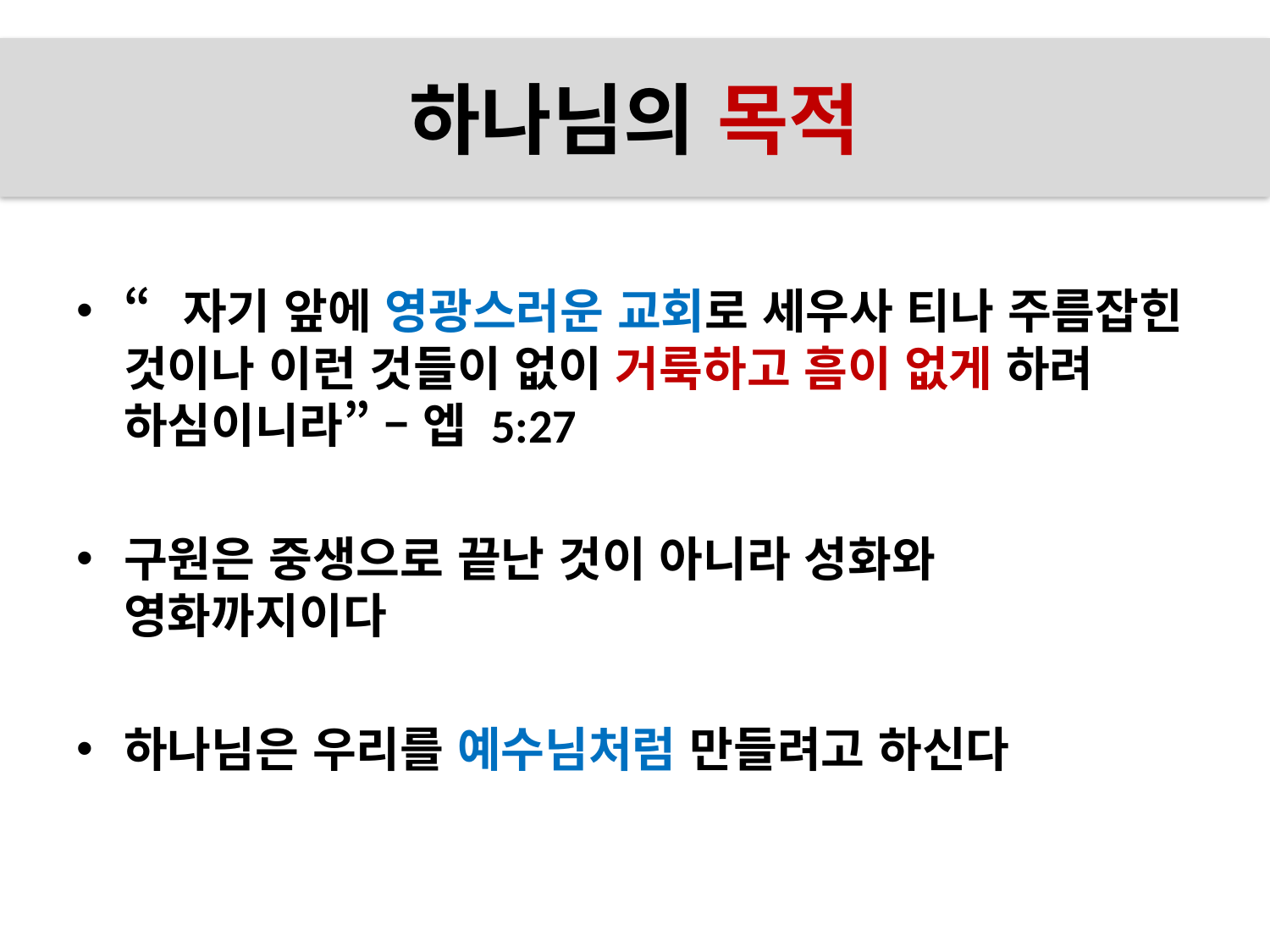

# 하나님의 목적
“자기 앞에 영광스러운 교회로 세우사 티나 주름잡힌 것이나 이런 것들이 없이 거룩하고 흠이 없게 하려 하심이니라” – 엡 5:27

구원은 중생으로 끝난 것이 아니라 성화와 영화까지이다

하나님은 우리를 예수님처럼 만들려고 하신다